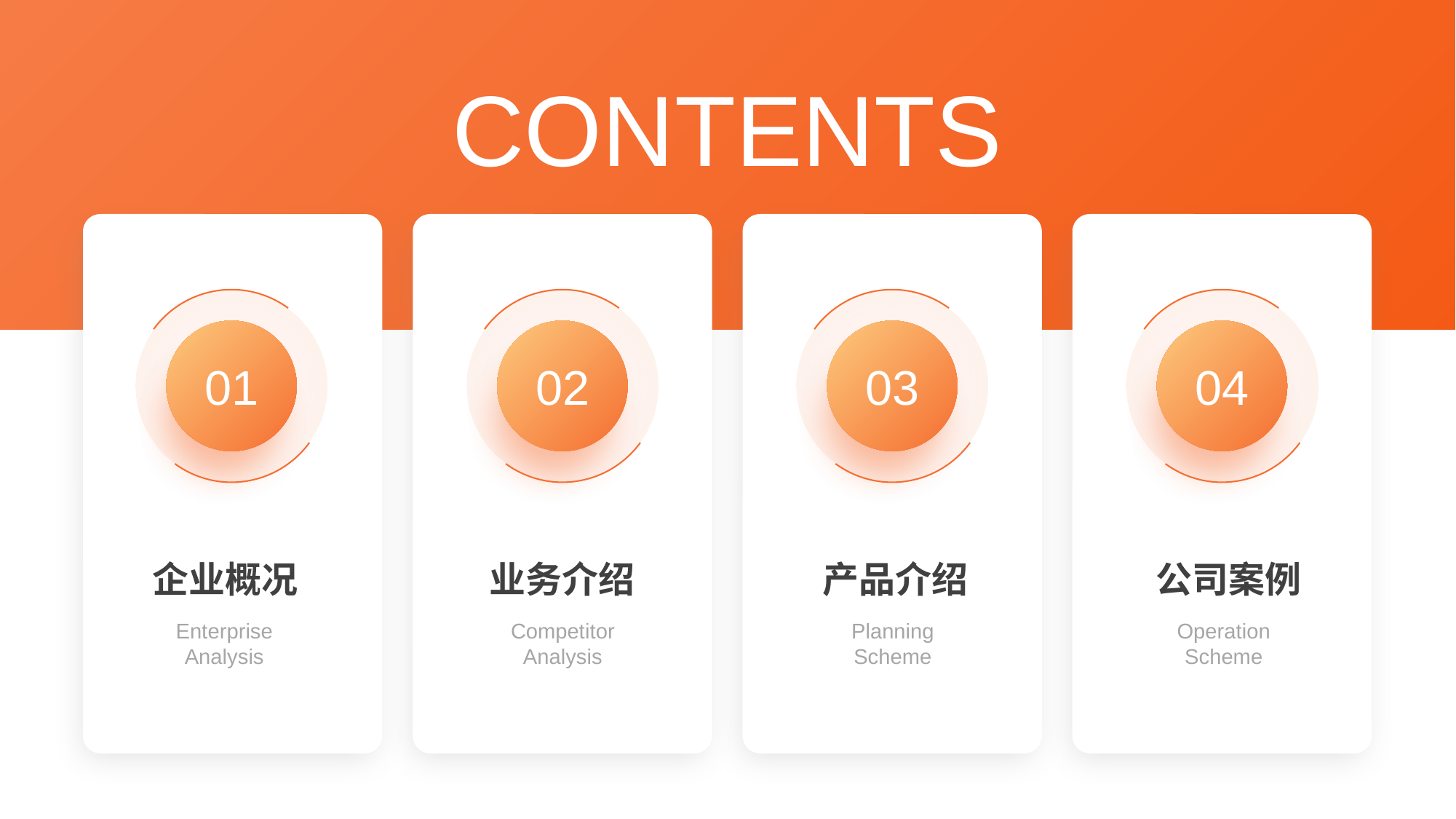

CONTENTS

01
02
03
04
企业概况
业务介绍
产品介绍
公司案例
Enterprise
Analysis
CompetitorAnalysis
Planning Scheme
Operation Scheme